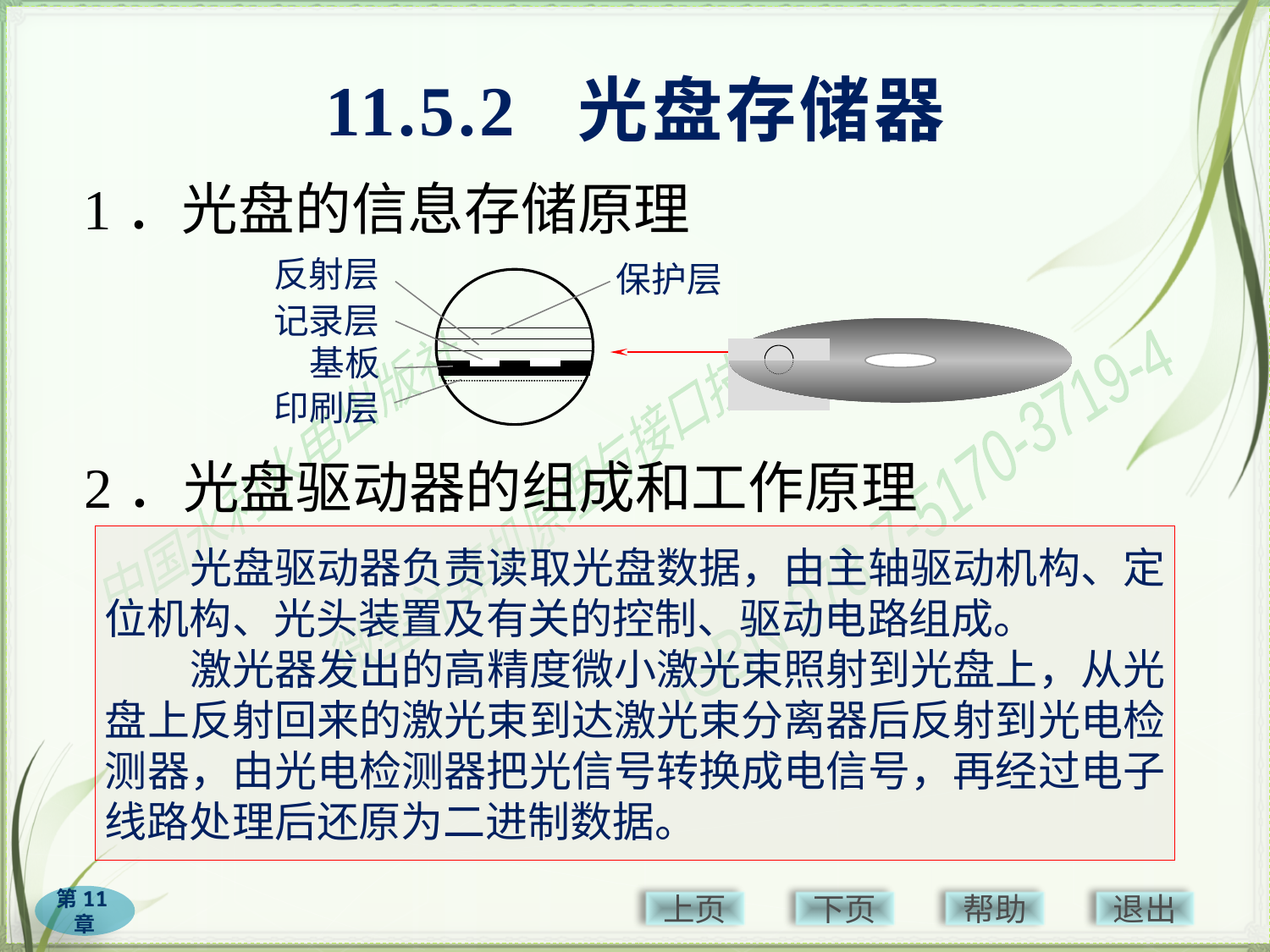

# 11.5.2  光盘存储器
1．光盘的信息存储原理
反射层
保护层

记录层
基板
印刷层
2．光盘驱动器的组成和工作原理
　　光盘驱动器负责读取光盘数据，由主轴驱动机构、定位机构、光头装置及有关的控制、驱动电路组成。
　　激光器发出的高精度微小激光束照射到光盘上，从光盘上反射回来的激光束到达激光束分离器后反射到光电检测器，由光电检测器把光信号转换成电信号，再经过电子线路处理后还原为二进制数据。